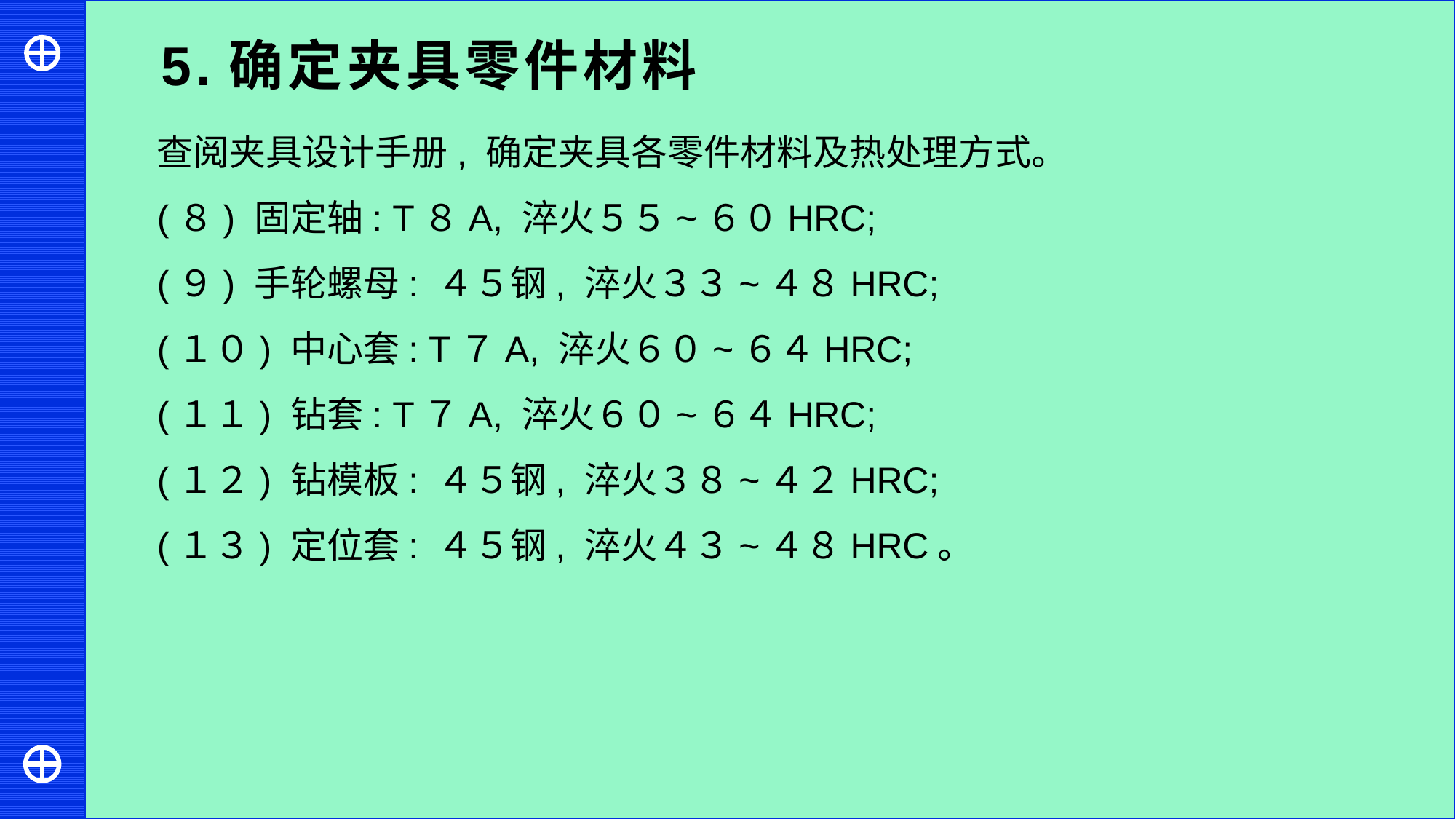

5.确定夹具零件材料
查阅夹具设计手册, 确定夹具各零件材料及热处理方式。
(８) 固定轴: T８A, 淬火５５~６０HRC;
(９) 手轮螺母: ４５钢, 淬火３３~４８HRC;
(１０) 中心套: T７A, 淬火６０~６４HRC;
(１１) 钻套: T７A, 淬火６０~６４HRC;
(１２) 钻模板: ４５钢, 淬火３８~４２HRC;
(１３) 定位套: ４５钢, 淬火４３~４８HRC。